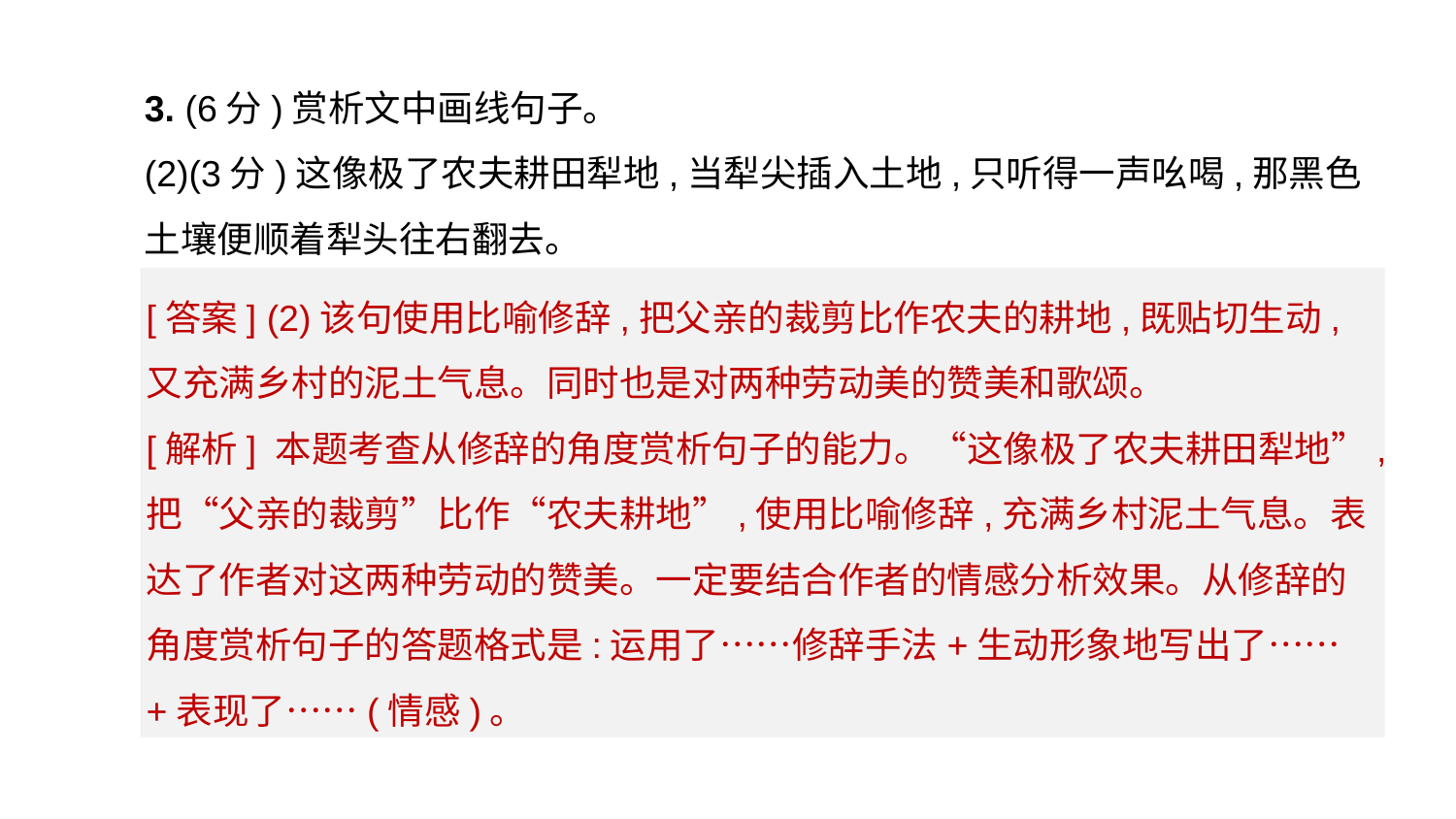

3. (6分)赏析文中画线句子。
(2)(3分)这像极了农夫耕田犁地,当犁尖插入土地,只听得一声吆喝,那黑色土壤便顺着犁头往右翻去。
[答案] (2)该句使用比喻修辞,把父亲的裁剪比作农夫的耕地,既贴切生动,又充满乡村的泥土气息。同时也是对两种劳动美的赞美和歌颂。
[解析] 本题考查从修辞的角度赏析句子的能力。“这像极了农夫耕田犁地”,把“父亲的裁剪”比作“农夫耕地”,使用比喻修辞,充满乡村泥土气息。表达了作者对这两种劳动的赞美。一定要结合作者的情感分析效果。从修辞的角度赏析句子的答题格式是:运用了……修辞手法+生动形象地写出了……+表现了……(情感)。